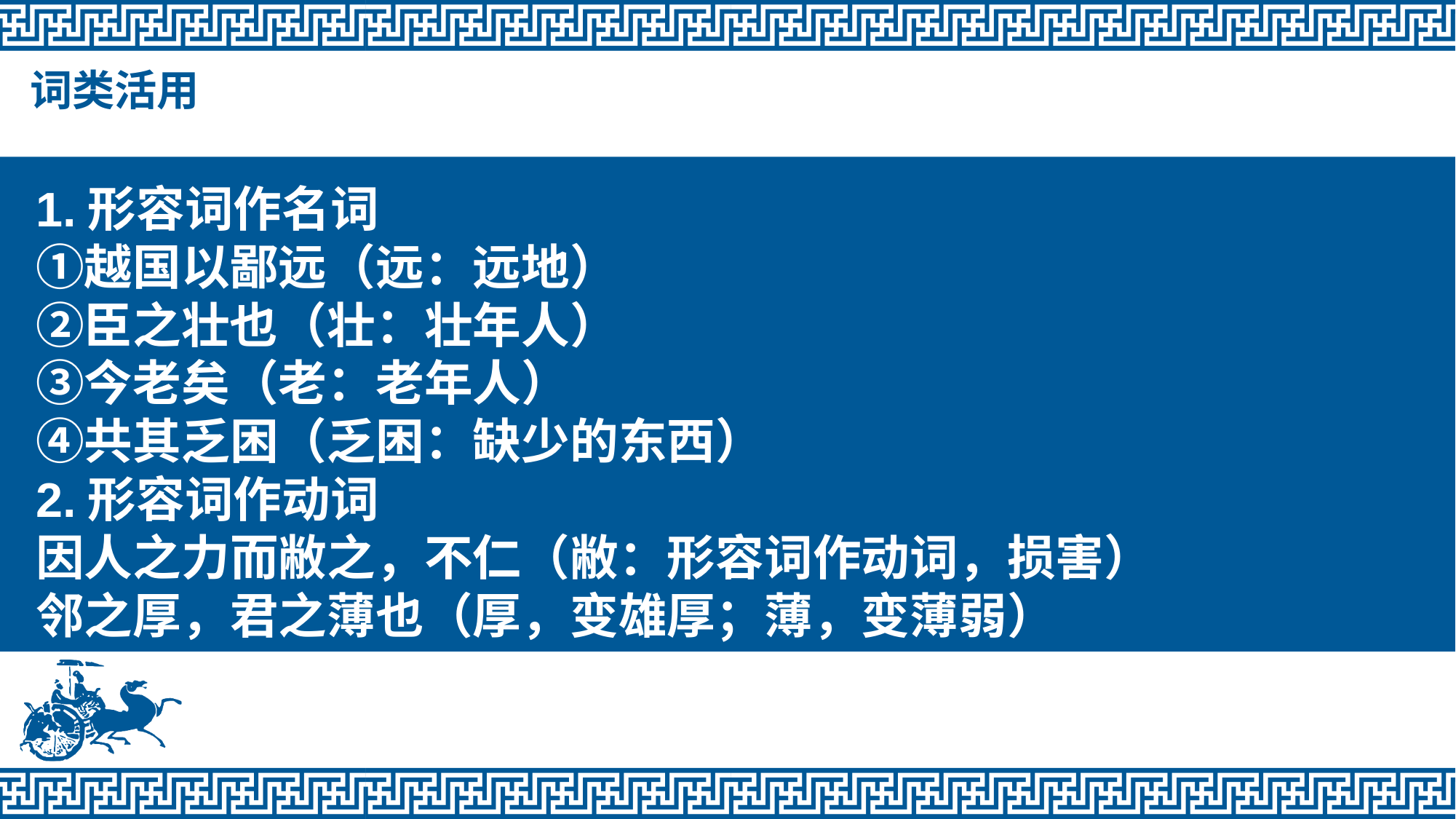

词类活用

1.形容词作名词 
①越国以鄙远（远：远地） 
②臣之壮也（壮：壮年人）
③今老矣（老：老年人）
④共其乏困（乏困：缺少的东西）
2.形容词作动词 
因人之力而敝之，不仁（敝：形容词作动词，损害） 
邻之厚，君之薄也（厚，变雄厚；薄，变薄弱）